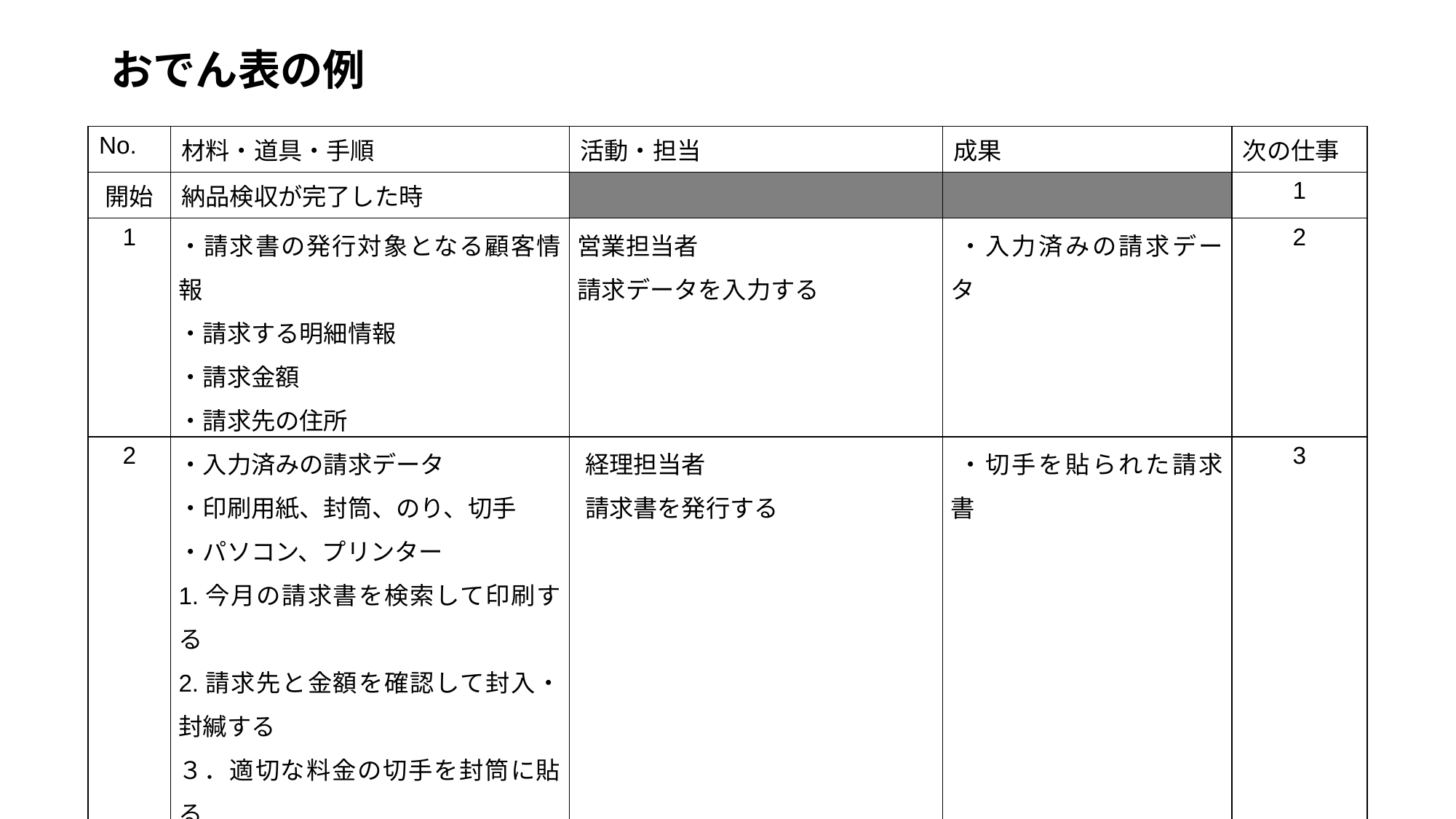

# おでん表の例
| No. | 材料・道具・手順 | 活動・担当 | 成果 | 次の仕事 |
| --- | --- | --- | --- | --- |
| 開始 | 納品検収が完了した時 |  |  | 1 |
| 1 | ・請求書の発行対象となる顧客情報 ・請求する明細情報 ・請求金額 ・請求先の住所 | 営業担当者 請求データを入力する | ・入力済みの請求データ | 2 |
| 2 | ・入力済みの請求データ ・印刷用紙、封筒、のり、切手 ・パソコン、プリンター 1.今月の請求書を検索して印刷する 2.請求先と金額を確認して封入・封緘する ３．適切な料金の切手を封筒に貼る | 経理担当者 請求書を発行する | ・切手を貼られた請求書 | 3 |
| 3 | ・完成した請求書 | 経理担当者 請求書を郵便ポストに投函する | ・投函された請求書 | 終了 |
| 終了 | ポストに投函されたとき |  |  |  |